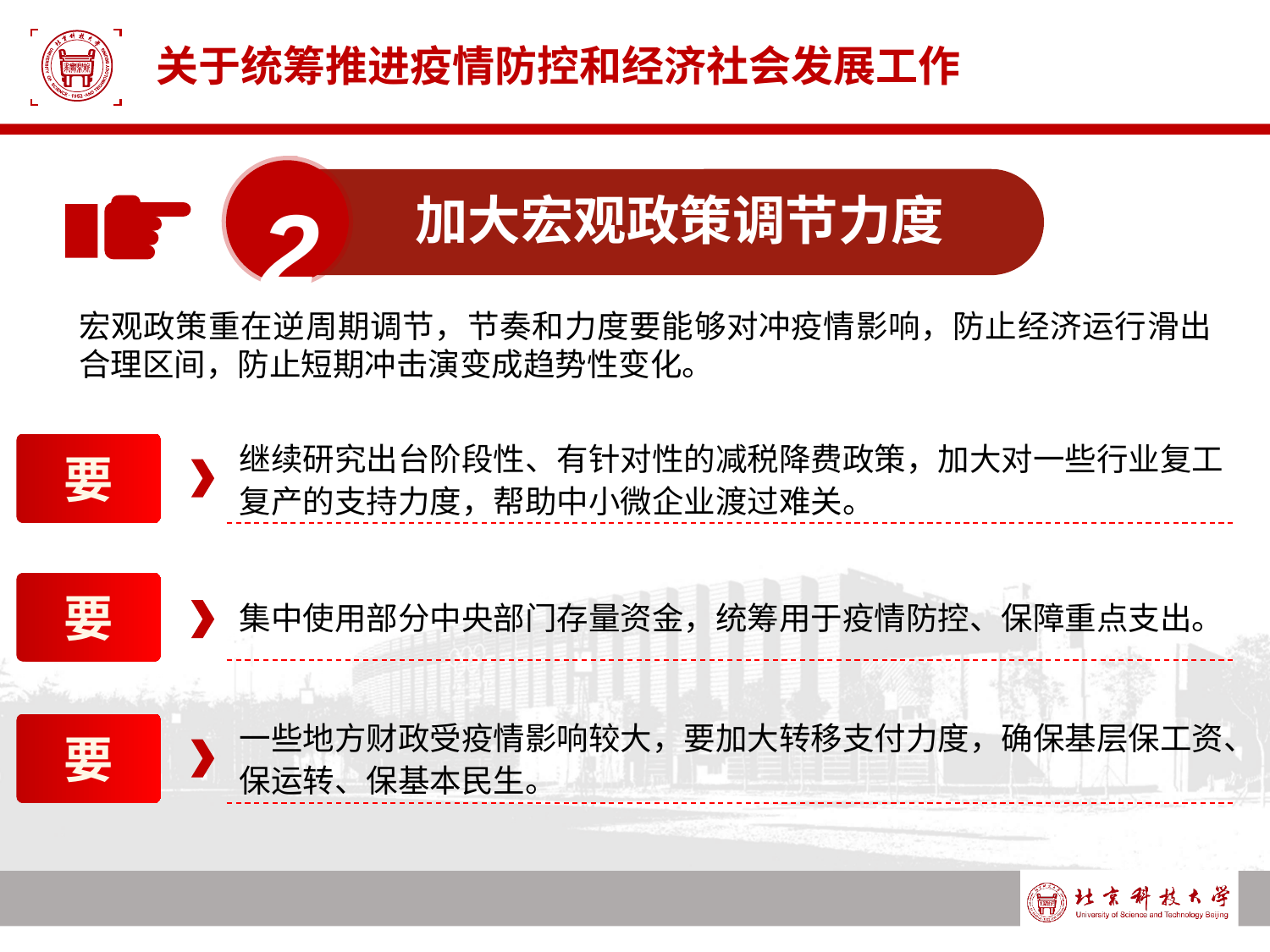

# 关于统筹推进疫情防控和经济社会发展工作
2

加大宏观政策调节力度

宏观政策重在逆周期调节，节奏和力度要能够对冲疫情影响，防止经济运行滑出合理区间，防止短期冲击演变成趋势性变化。
继续研究出台阶段性、有针对性的减税降费政策，加大对一些行业复工复产的支持力度，帮助中小微企业渡过难关。
要

要
集中使用部分中央部门存量资金，统筹用于疫情防控、保障重点支出。

一些地方财政受疫情影响较大，要加大转移支付力度，确保基层保工资、保运转、保基本民生。
要